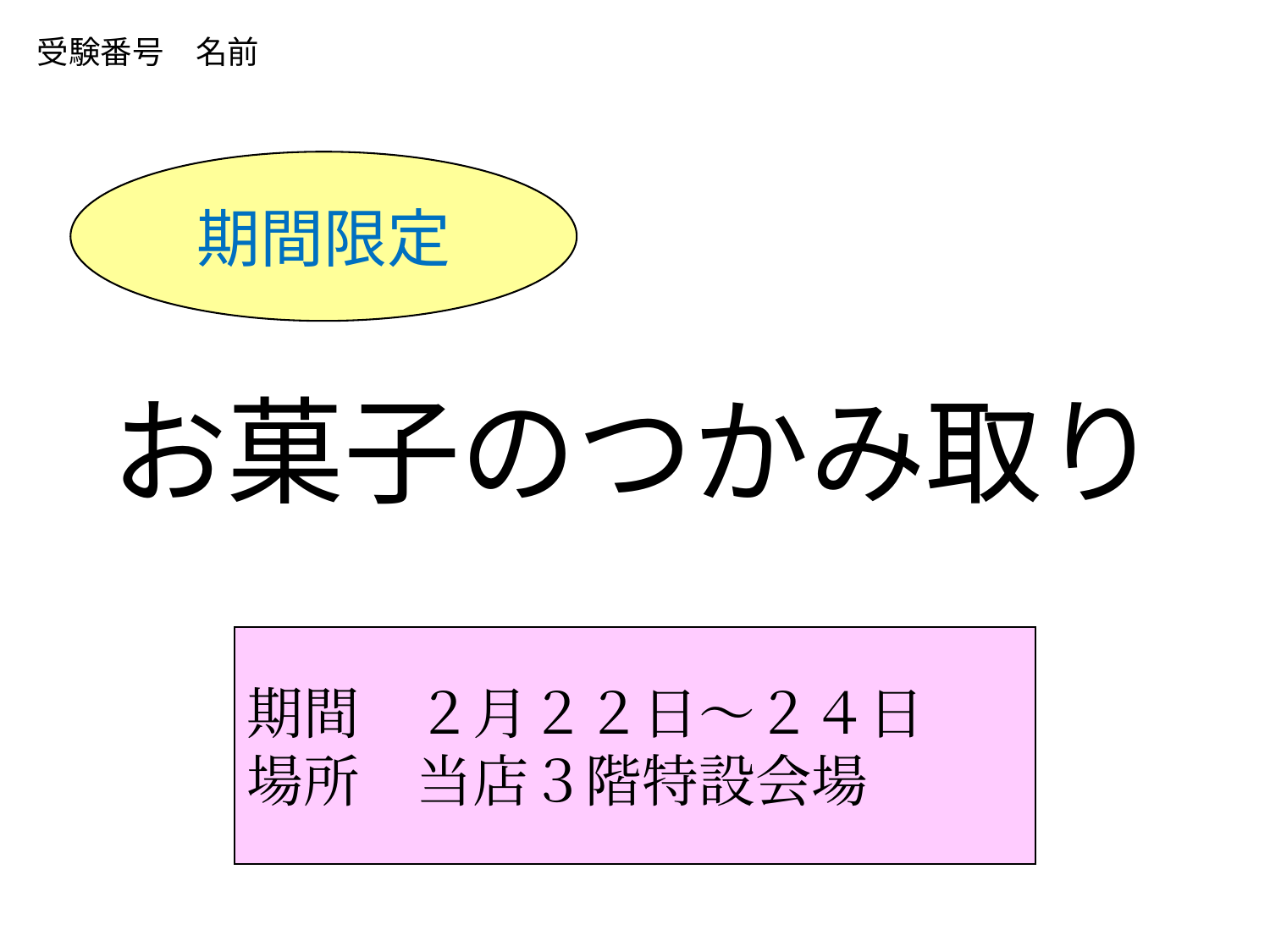

受験番号　名前
期間限定
お菓子のつかみ取り
期間　２月２２日～２４日
場所　当店３階特設会場